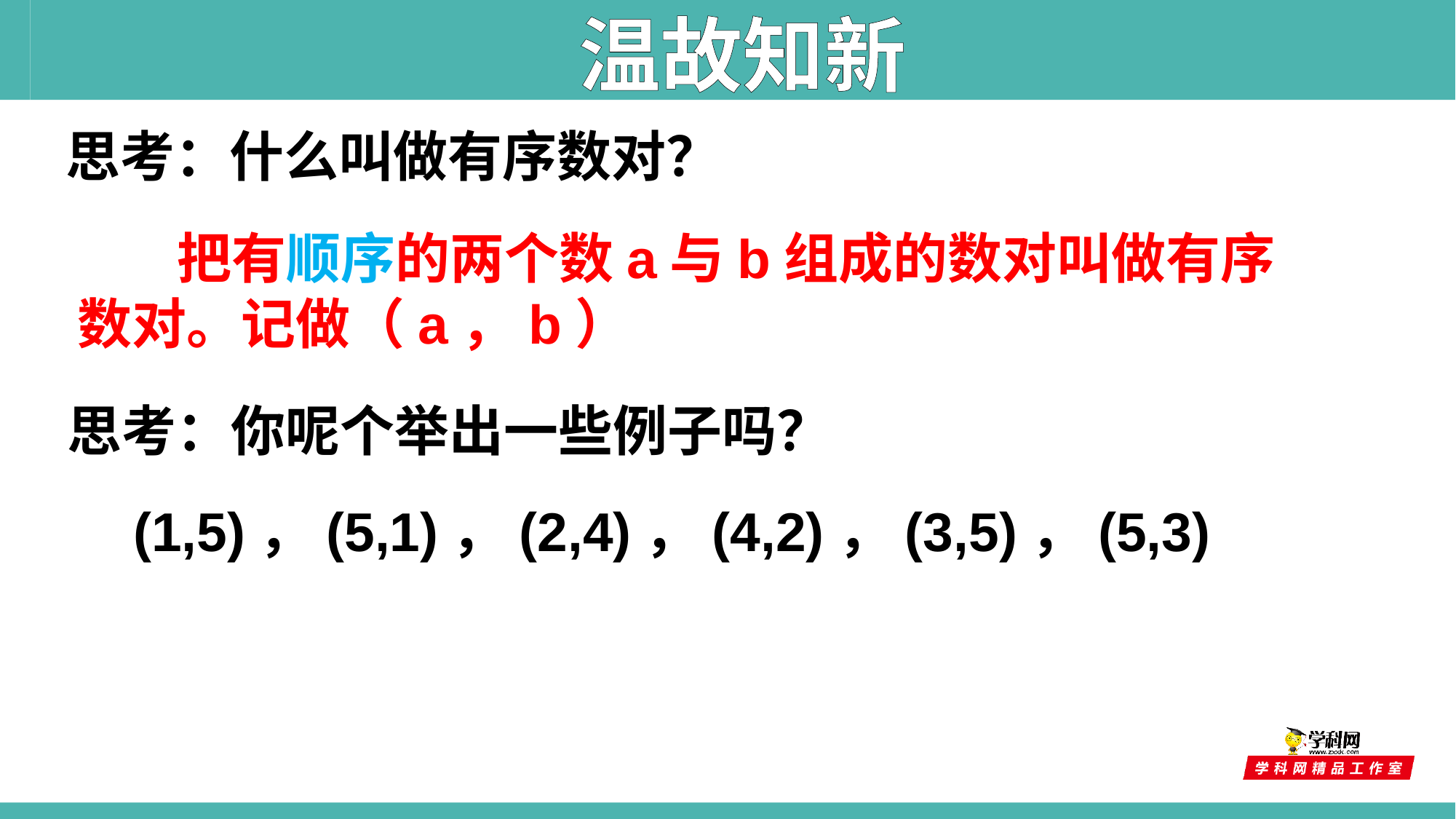

温故知新
思考：什么叫做有序数对？
       把有顺序的两个数a与b组成的数对叫做有序数对。记做（a，b）
思考：你呢个举出一些例子吗？
(1,5)，(5,1)，(2,4)，(4,2)，(3,5)，(5,3)